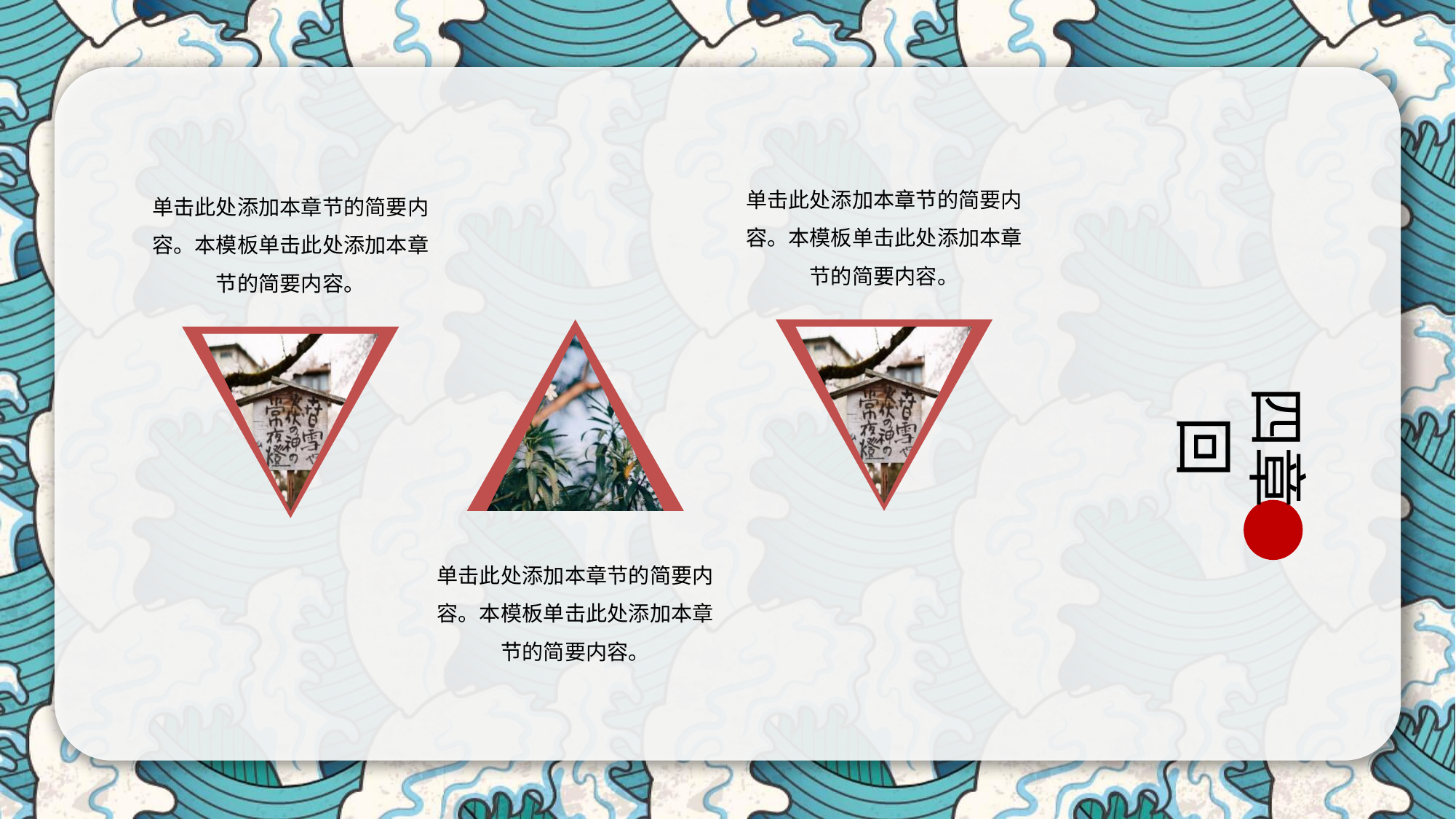

单击此处添加本章节的简要内容。本模板单击此处添加本章节的简要内容。
单击此处添加本章节的简要内容。本模板单击此处添加本章节的简要内容。

四章回

单击此处添加本章节的简要内容。本模板单击此处添加本章节的简要内容。